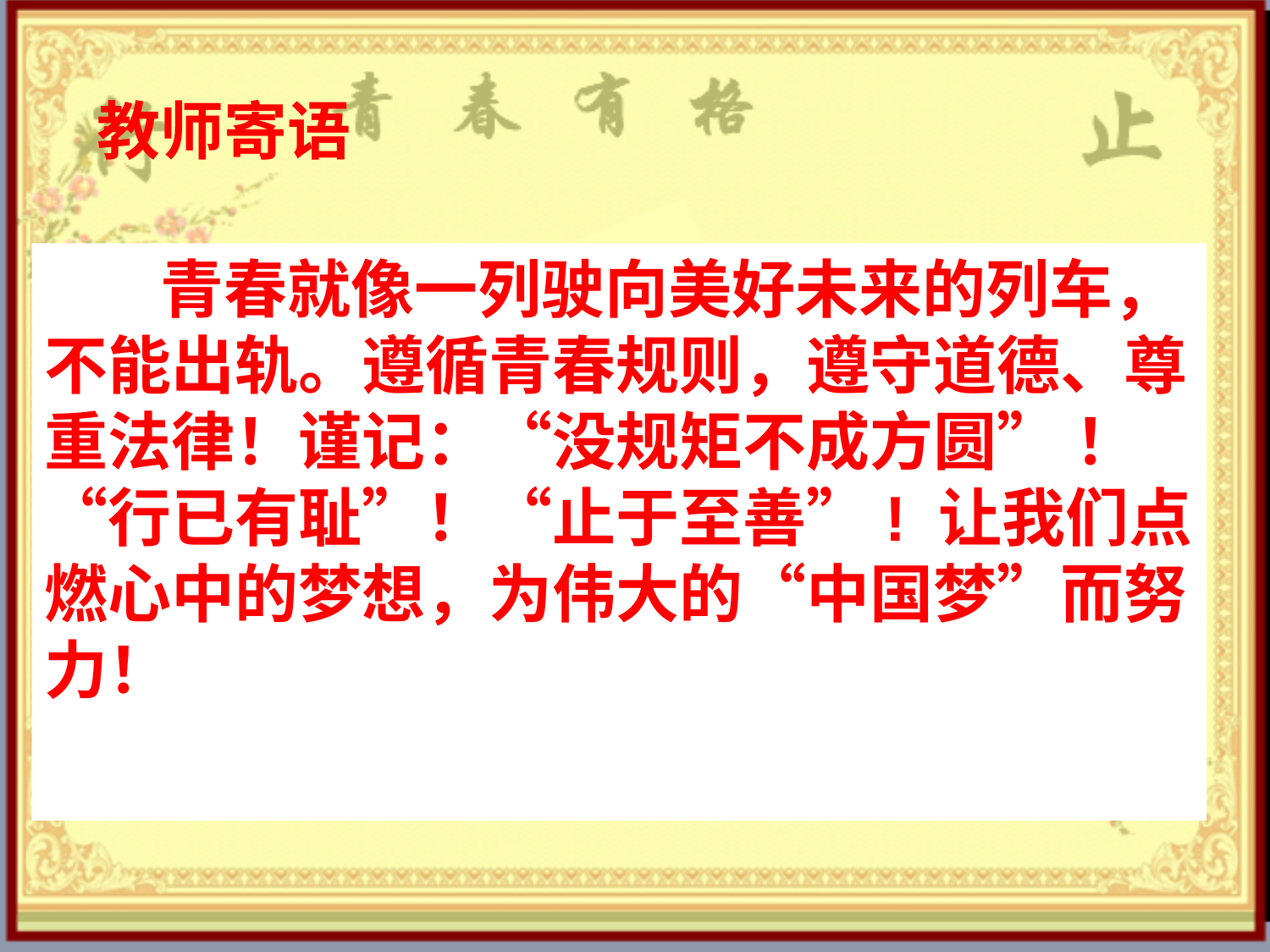

教师寄语
       青春就像一列驶向美好未来的列车，不能出轨。遵循青春规则，遵守道德、尊重法律！谨记：“没规矩不成方圆” ！“行已有耻”！“止于至善”! 让我们点燃心中的梦想，为伟大的“中国梦”而努力！